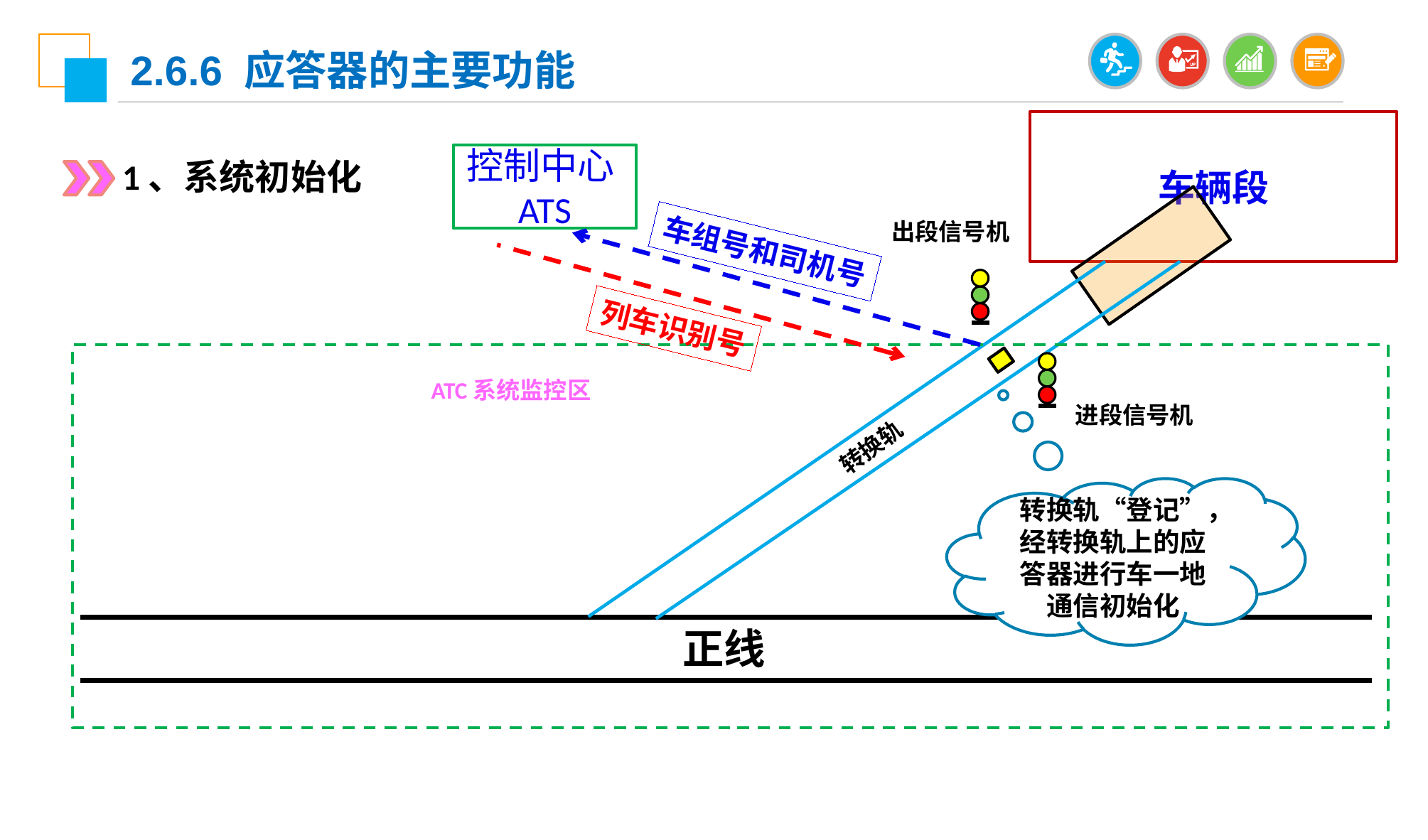

2.6.6 应答器的主要功能
车辆段
控制中心ATS
1、系统初始化

出段信号机
车组号和司机号

ATC系统监控区
转换轨

正线

列车识别号

进段信号机
转换轨“登记”，经转换轨上的应答器进行车一地通信初始化